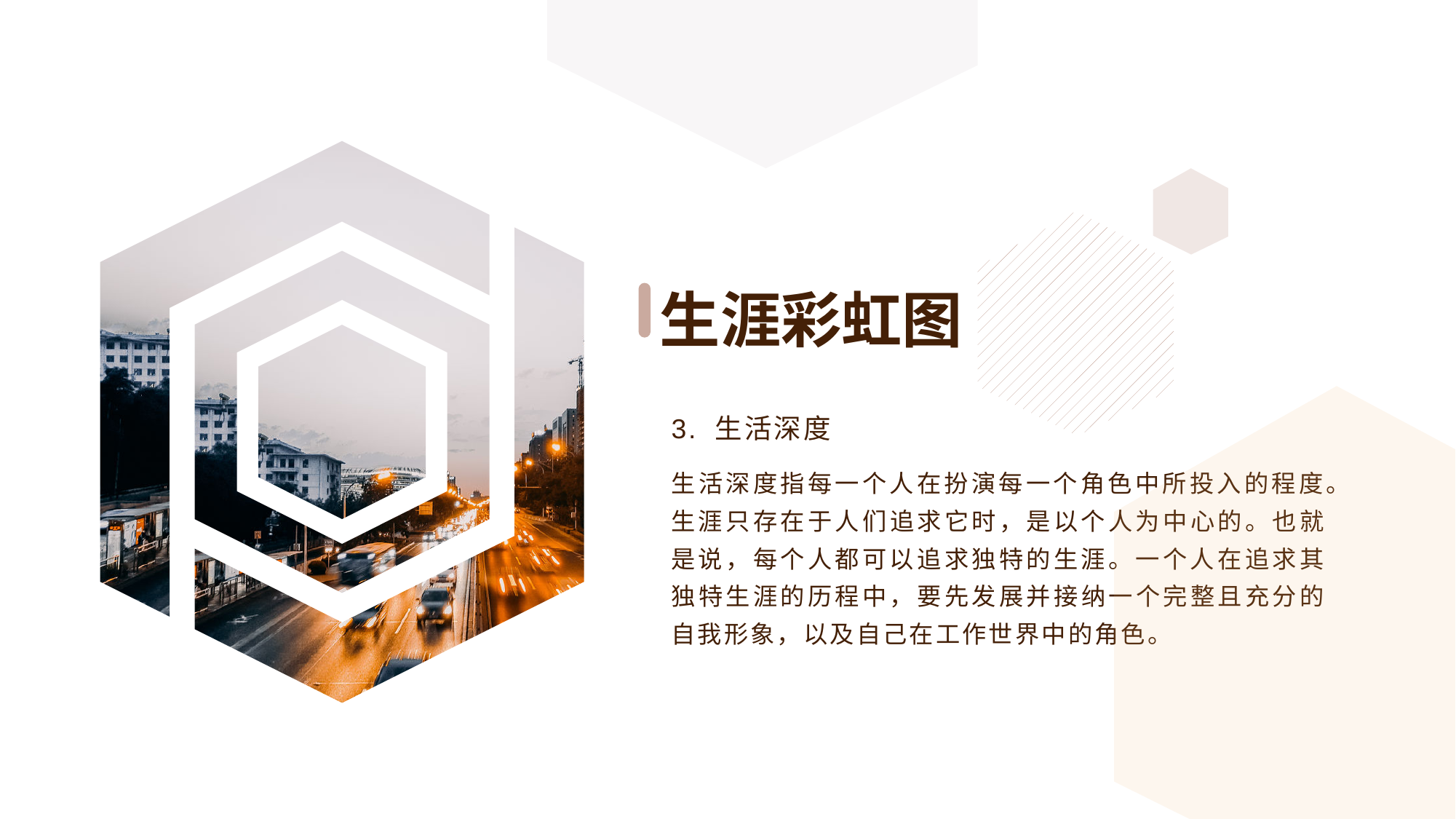

生涯彩虹图

3. 生活深度
生活深度指每一个人在扮演每一个角色中所投入的程度。生涯只存在于人们追求它时，是以个人为中心的。也就是说，每个人都可以追求独特的生涯。一个人在追求其独特生涯的历程中，要先发展并接纳一个完整且充分的自我形象，以及自己在工作世界中的角色。